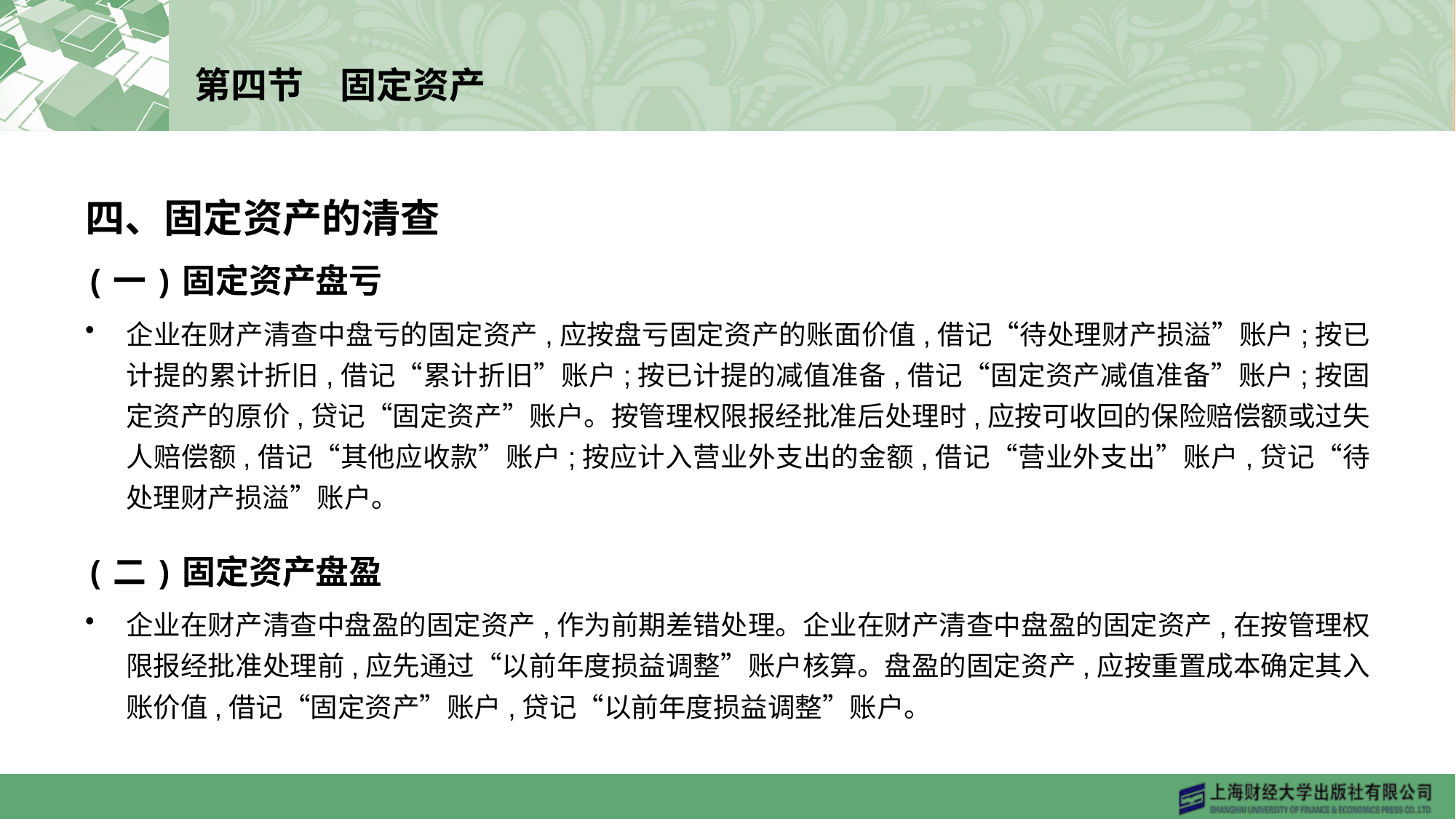

# 第四节　固定资产
四、固定资产的清查
(一)固定资产盘亏
企业在财产清查中盘亏的固定资产,应按盘亏固定资产的账面价值,借记“待处理财产损溢”账户;按已计提的累计折旧,借记“累计折旧”账户;按已计提的减值准备,借记“固定资产减值准备”账户;按固定资产的原价,贷记“固定资产”账户。按管理权限报经批准后处理时,应按可收回的保险赔偿额或过失人赔偿额,借记“其他应收款”账户;按应计入营业外支出的金额,借记“营业外支出”账户,贷记“待处理财产损溢”账户。
(二)固定资产盘盈
企业在财产清查中盘盈的固定资产,作为前期差错处理。企业在财产清查中盘盈的固定资产,在按管理权限报经批准处理前,应先通过“以前年度损益调整”账户核算。盘盈的固定资产,应按重置成本确定其入账价值,借记“固定资产”账户,贷记“以前年度损益调整”账户。